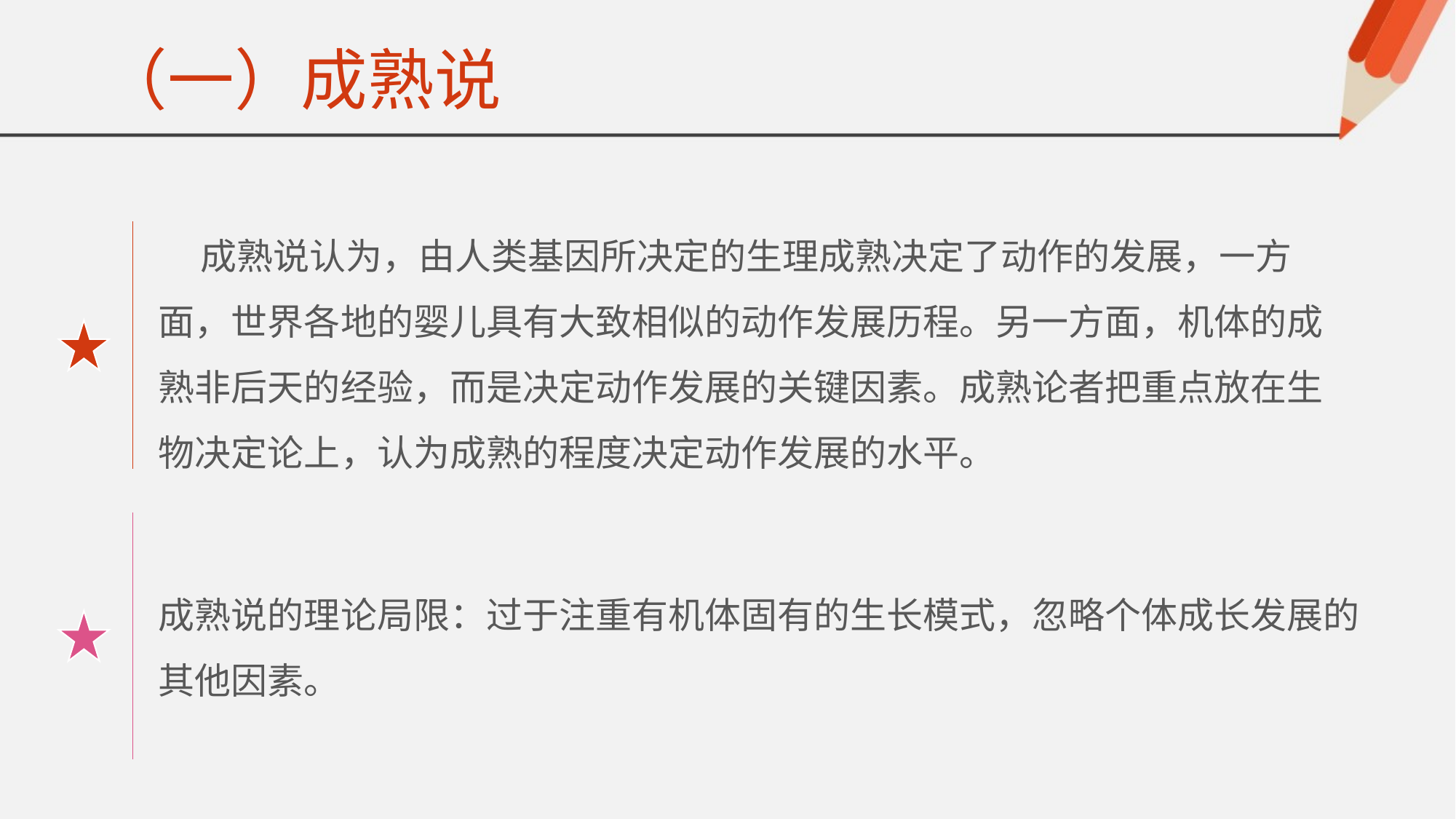

# （一）成熟说
    成熟说认为，由人类基因所决定的生理成熟决定了动作的发展，一方面，世界各地的婴儿具有大致相似的动作发展历程。另一方面，机体的成熟非后天的经验，而是决定动作发展的关键因素。成熟论者把重点放在生物决定论上，认为成熟的程度决定动作发展的水平。

成熟说的理论局限：过于注重有机体固有的生长模式，忽略个体成长发展的其他因素。